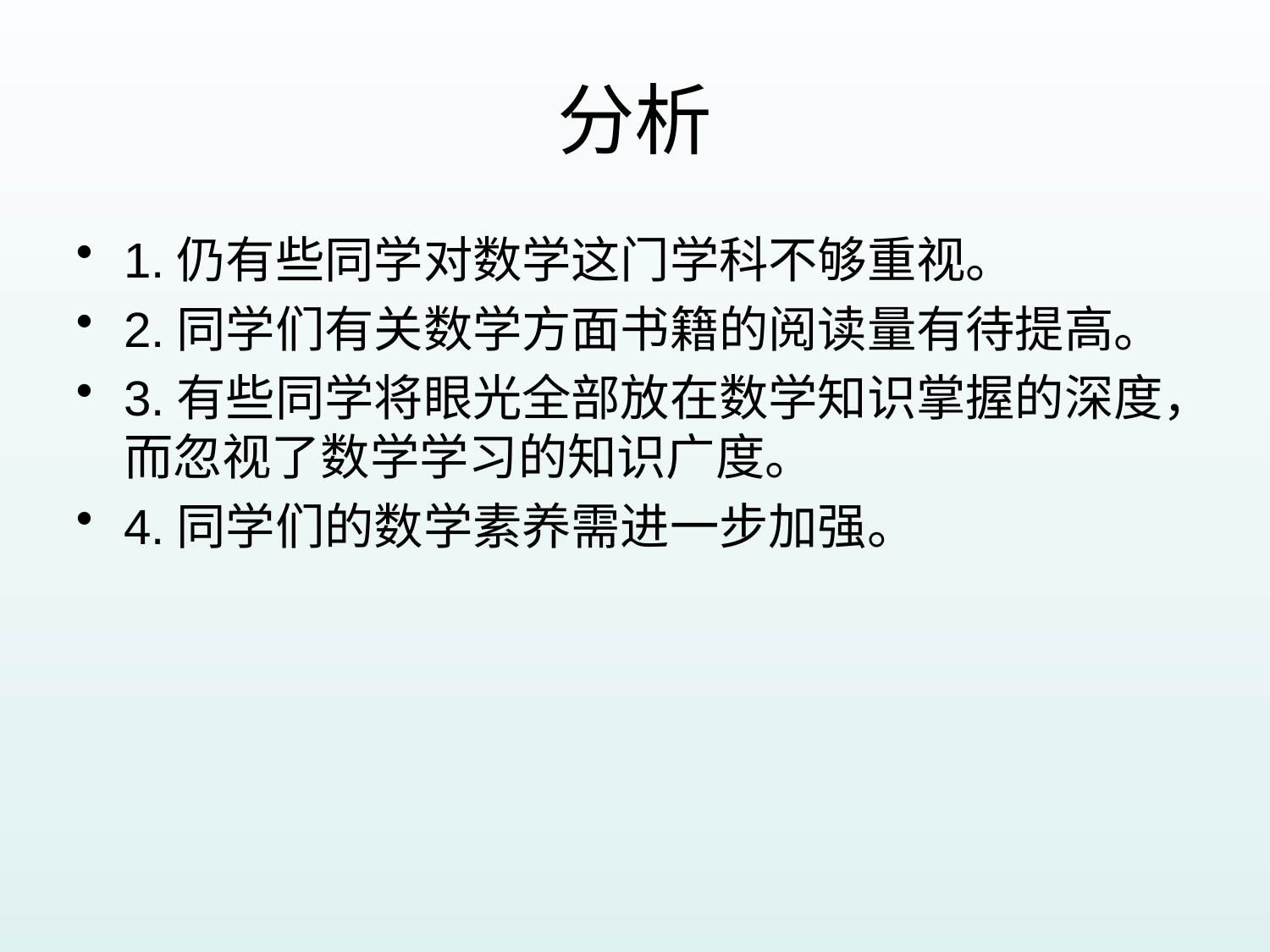

# 分析
1.仍有些同学对数学这门学科不够重视。
2.同学们有关数学方面书籍的阅读量有待提高。
3.有些同学将眼光全部放在数学知识掌握的深度，而忽视了数学学习的知识广度。
4.同学们的数学素养需进一步加强。